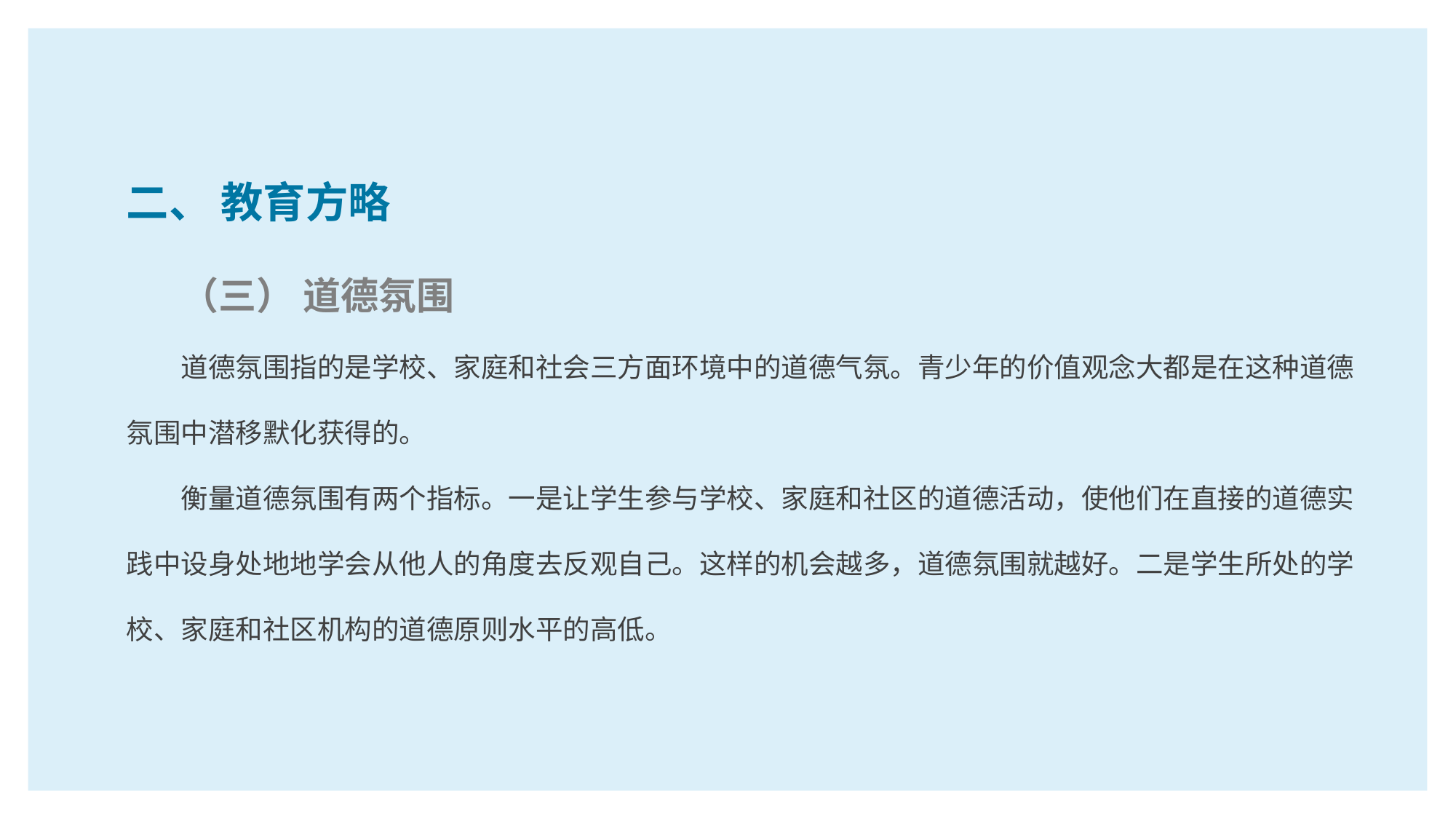

二、 教育方略
（三） 道德氛围
道德氛围指的是学校、家庭和社会三方面环境中的道德气氛。青少年的价值观念大都是在这种道德氛围中潜移默化获得的。
衡量道德氛围有两个指标。一是让学生参与学校、家庭和社区的道德活动，使他们在直接的道德实践中设身处地地学会从他人的角度去反观自己。这样的机会越多，道德氛围就越好。二是学生所处的学校、家庭和社区机构的道德原则水平的高低。